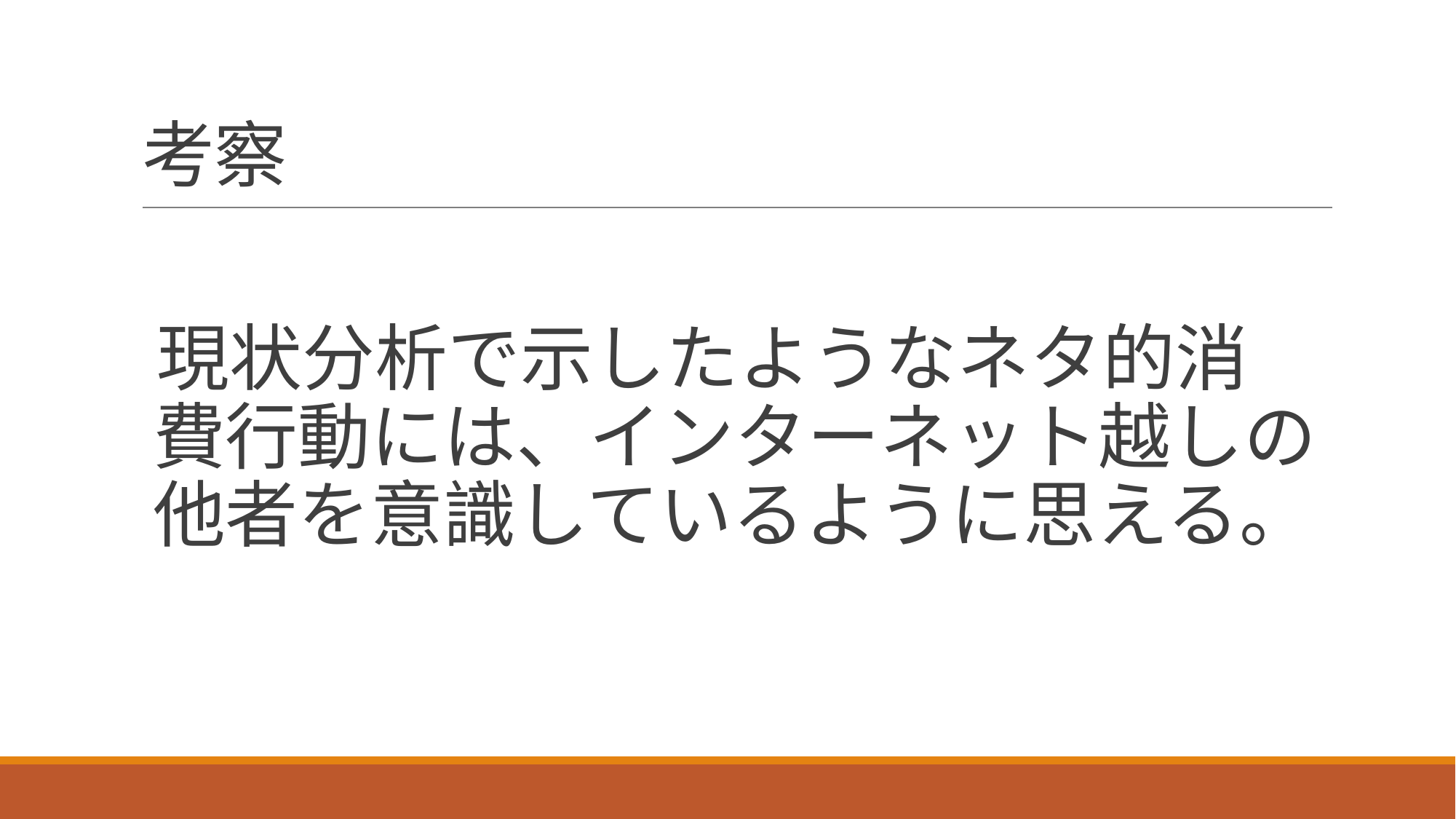

# 考察

現状分析で示したようなネタ的消費行動には、インターネット越しの他者を意識しているように思える。